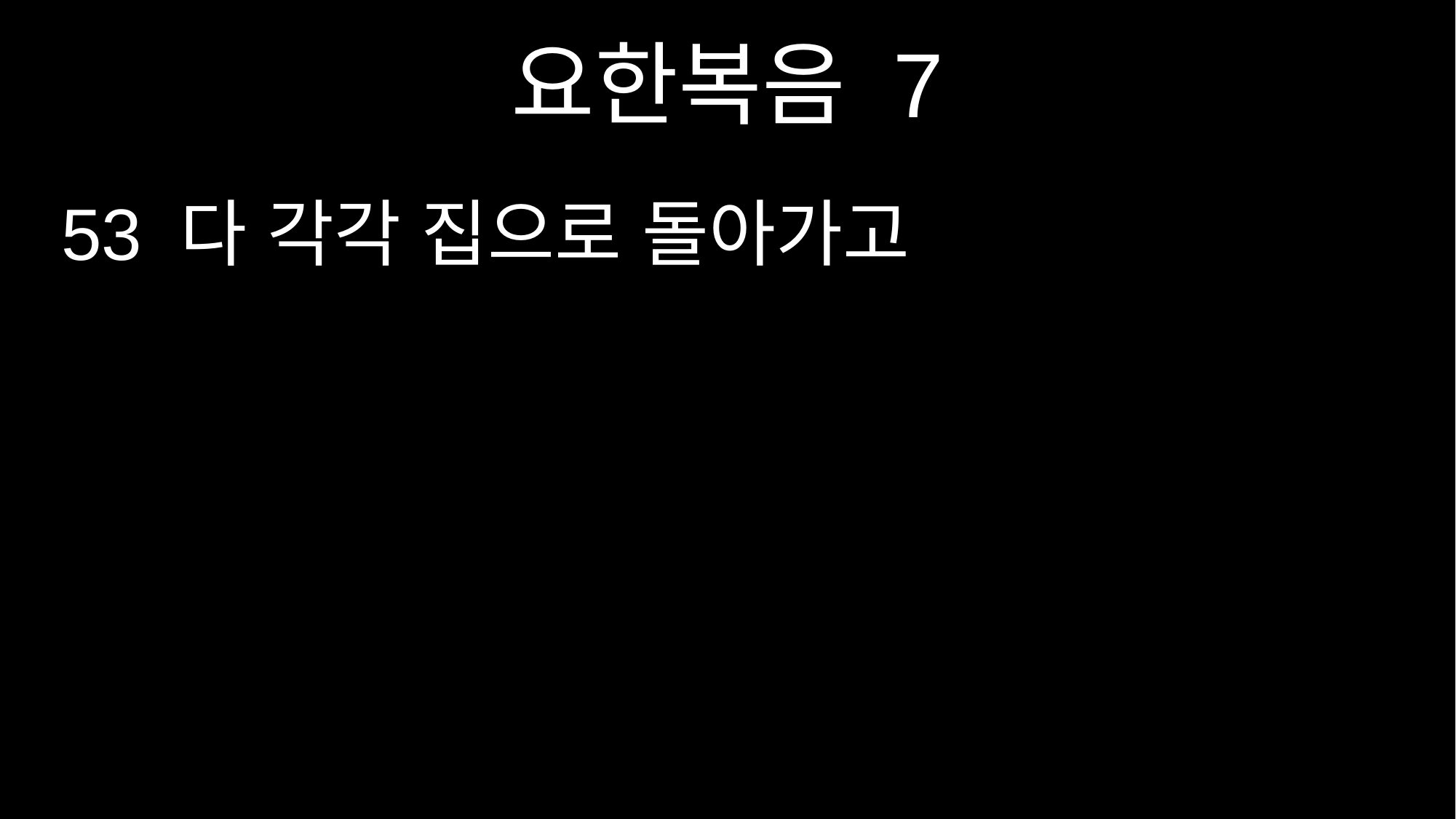

요한복음 7
53 다 각각 집으로 돌아가고